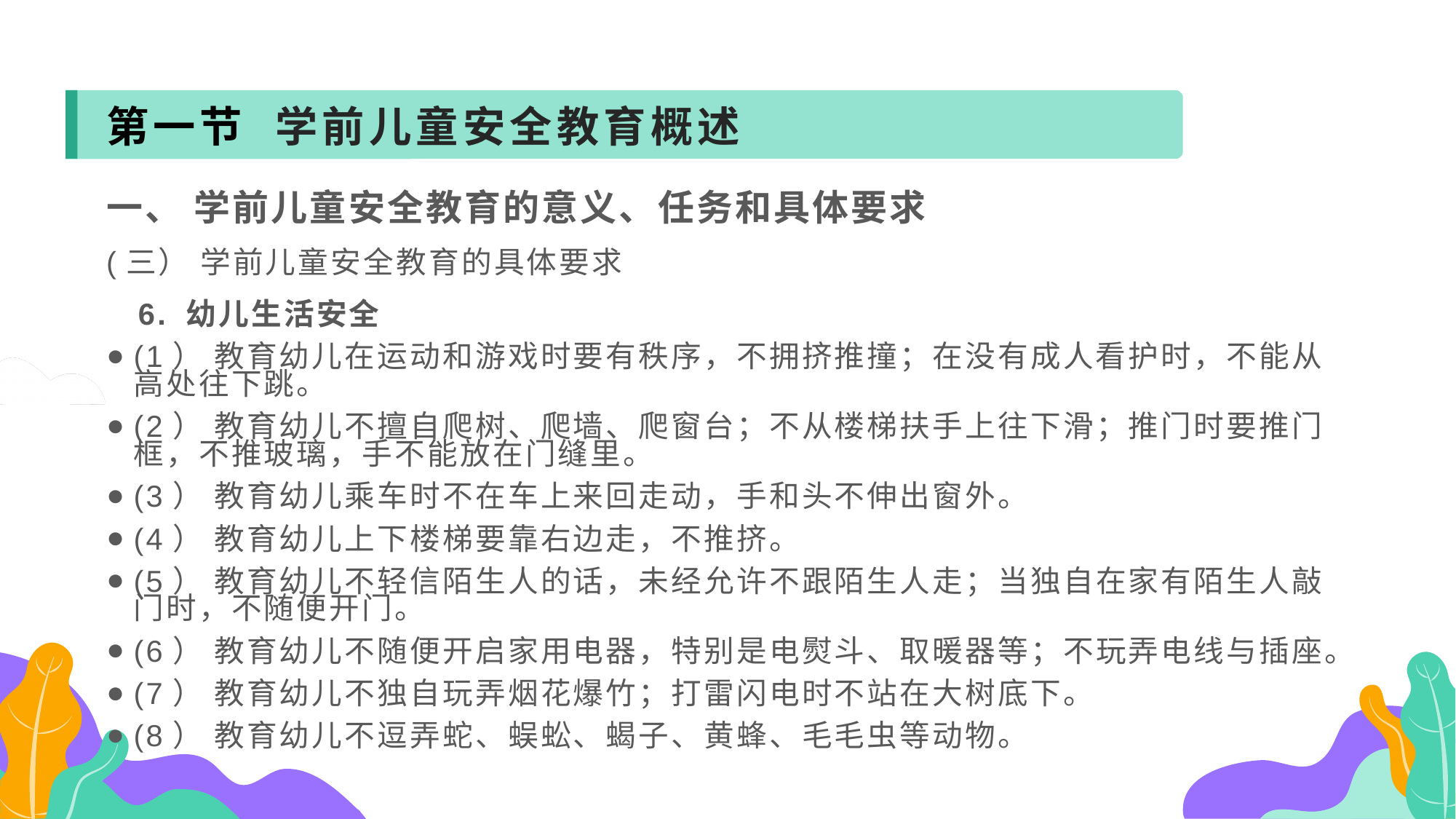

第一节  学前儿童安全教育概述
一、 学前儿童安全教育的意义、任务和具体要求
(三） 学前儿童安全教育的具体要求
   6. 幼儿生活安全
(1） 教育幼儿在运动和游戏时要有秩序，不拥挤推撞；在没有成人看护时，不能从高处往下跳。
(2） 教育幼儿不擅自爬树、爬墙、爬窗台；不从楼梯扶手上往下滑；推门时要推门框，不推玻璃，手不能放在门缝里。
(3） 教育幼儿乘车时不在车上来回走动，手和头不伸出窗外。
(4） 教育幼儿上下楼梯要靠右边走，不推挤。
(5） 教育幼儿不轻信陌生人的话，未经允许不跟陌生人走；当独自在家有陌生人敲门时，不随便开门。
(6） 教育幼儿不随便开启家用电器，特别是电熨斗、取暖器等；不玩弄电线与插座。
(7） 教育幼儿不独自玩弄烟花爆竹；打雷闪电时不站在大树底下。
(8） 教育幼儿不逗弄蛇、蜈蚣、蝎子、黄蜂、毛毛虫等动物。